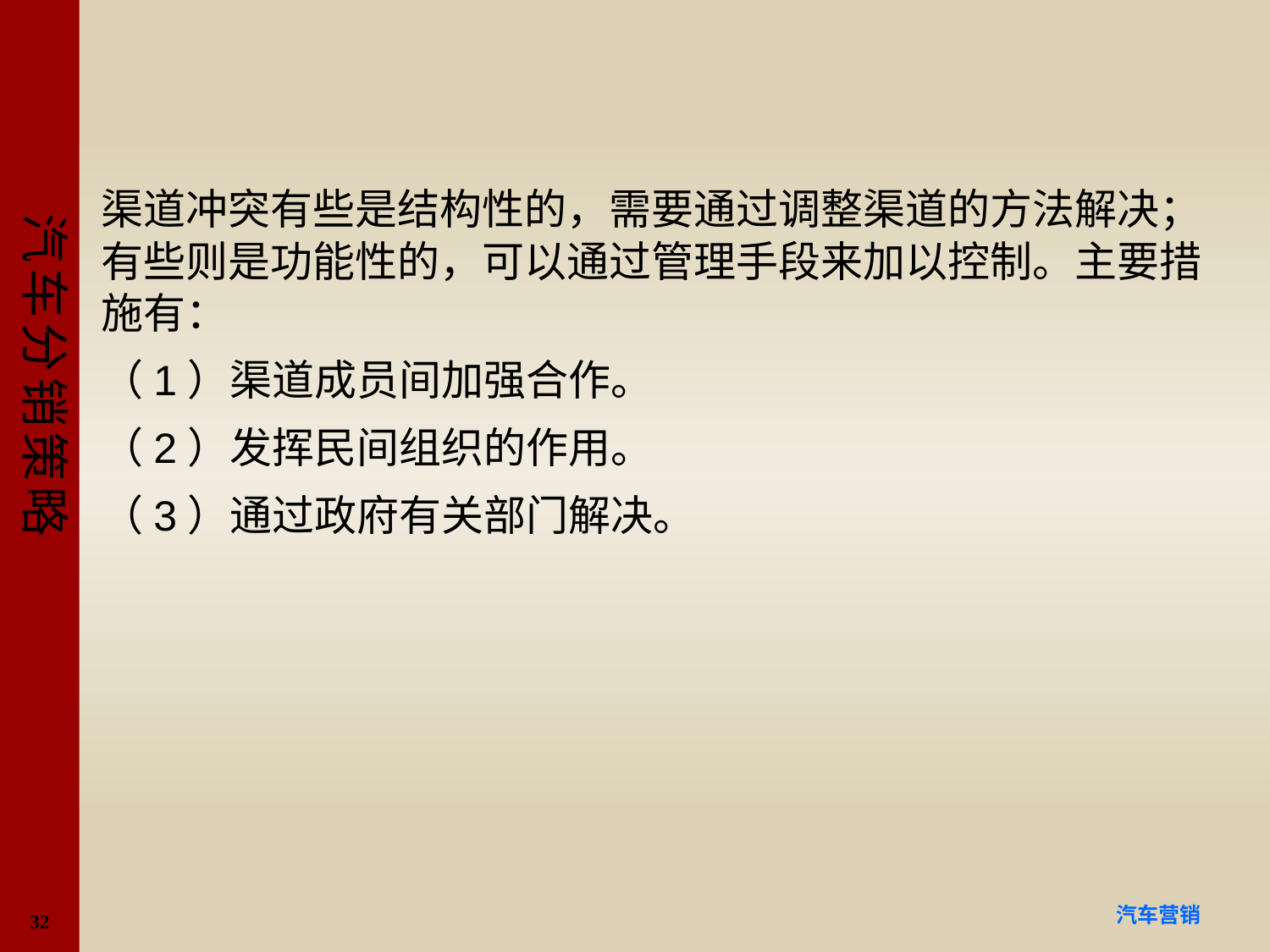

#
渠道冲突有些是结构性的，需要通过调整渠道的方法解决；有些则是功能性的，可以通过管理手段来加以控制。主要措施有：
（1）渠道成员间加强合作。
（2）发挥民间组织的作用。
（3）通过政府有关部门解决。

32